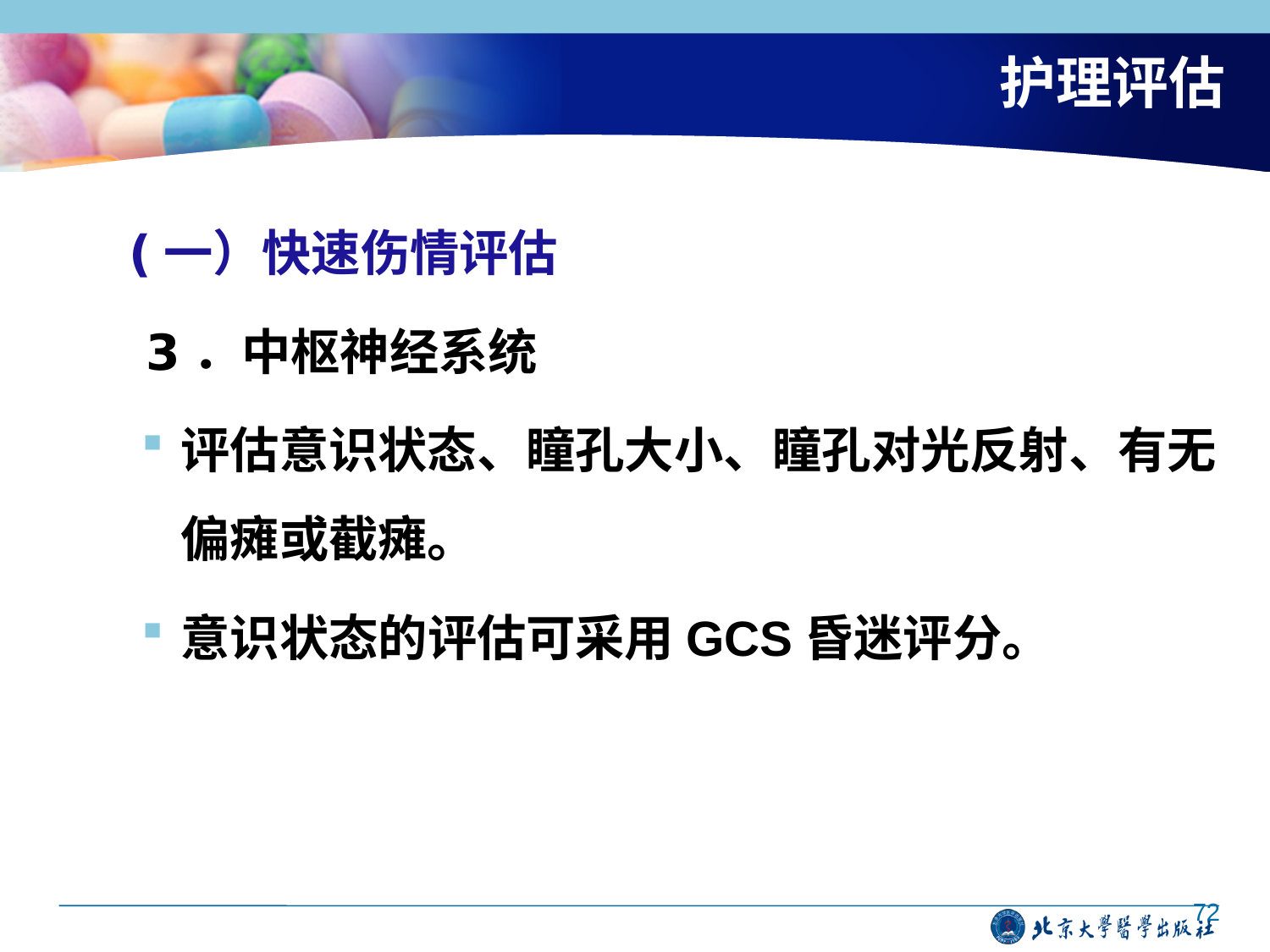

# 护理评估
   (一）快速伤情评估
    3．中枢神经系统
评估意识状态、瞳孔大小、瞳孔对光反射、有无偏瘫或截瘫。
意识状态的评估可采用GCS昏迷评分。
72